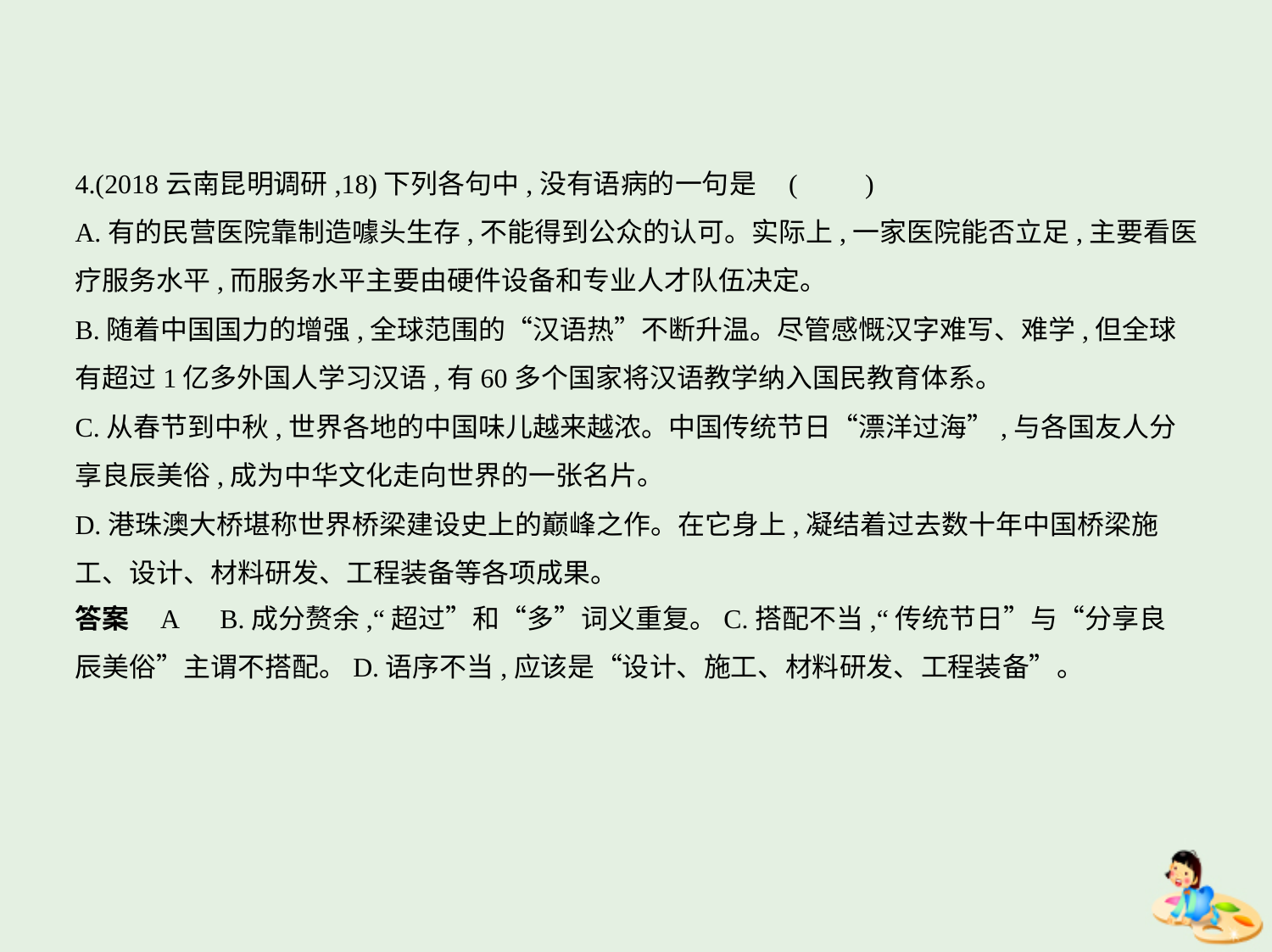

4.(2018云南昆明调研,18)下列各句中,没有语病的一句是 (　　)
A.有的民营医院靠制造噱头生存,不能得到公众的认可。实际上,一家医院能否立足,主要看医
疗服务水平,而服务水平主要由硬件设备和专业人才队伍决定。
B.随着中国国力的增强,全球范围的“汉语热”不断升温。尽管感慨汉字难写、难学,但全球
有超过1亿多外国人学习汉语,有60多个国家将汉语教学纳入国民教育体系。
C.从春节到中秋,世界各地的中国味儿越来越浓。中国传统节日“漂洋过海”,与各国友人分
享良辰美俗,成为中华文化走向世界的一张名片。
D.港珠澳大桥堪称世界桥梁建设史上的巅峰之作。在它身上,凝结着过去数十年中国桥梁施
工、设计、材料研发、工程装备等各项成果。
答案    A　B.成分赘余,“超过”和“多”词义重复。C.搭配不当,“传统节日”与“分享良
辰美俗”主谓不搭配。D.语序不当,应该是“设计、施工、材料研发、工程装备”。